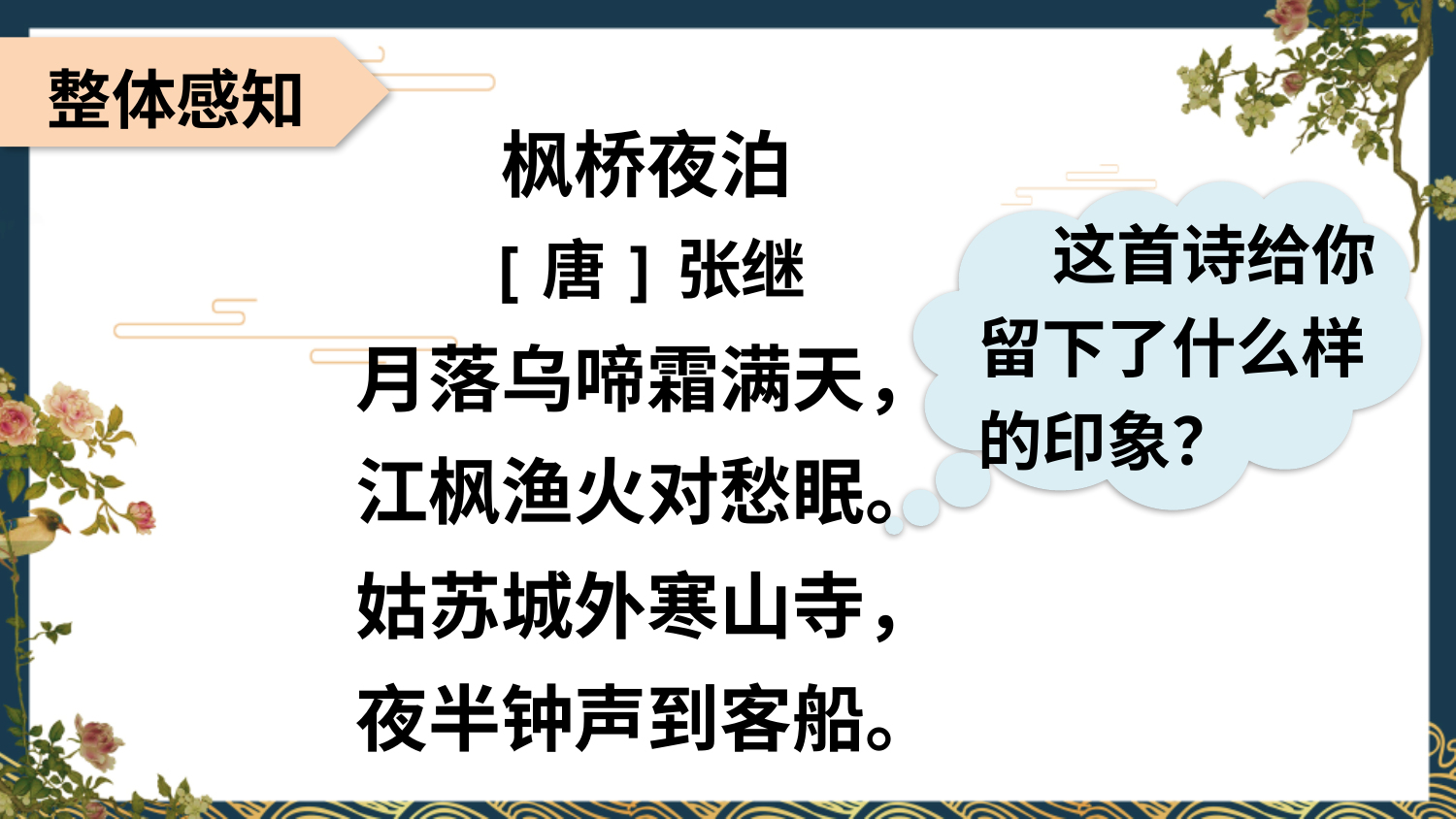

整体感知
枫桥夜泊
[唐]张继
月落乌啼霜满天，
江枫渔火对愁眠。
姑苏城外寒山寺，
夜半钟声到客船。

    这首诗给你留下了什么样的印象？